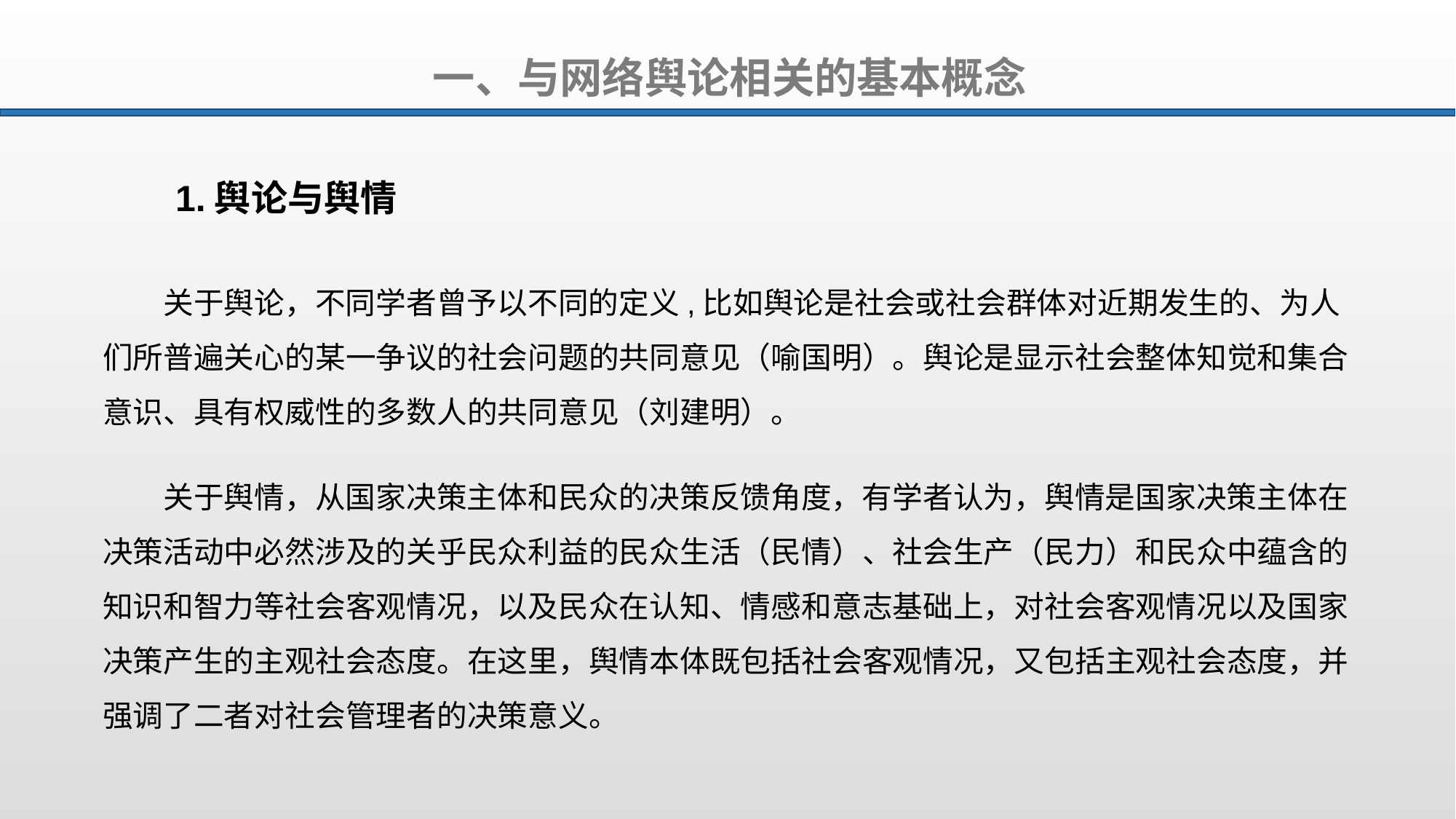

一、与网络舆论相关的基本概念

1.舆论与舆情
关于舆论，不同学者曾予以不同的定义,比如舆论是社会或社会群体对近期发生的、为人们所普遍关心的某一争议的社会问题的共同意见（喻国明）。舆论是显示社会整体知觉和集合意识、具有权威性的多数人的共同意见（刘建明）。
关于舆情，从国家决策主体和民众的决策反馈角度，有学者认为，舆情是国家决策主体在决策活动中必然涉及的关乎民众利益的民众生活（民情）、社会生产（民力）和民众中蕴含的知识和智力等社会客观情况，以及民众在认知、情感和意志基础上，对社会客观情况以及国家决策产生的主观社会态度。在这里，舆情本体既包括社会客观情况，又包括主观社会态度，并强调了二者对社会管理者的决策意义。